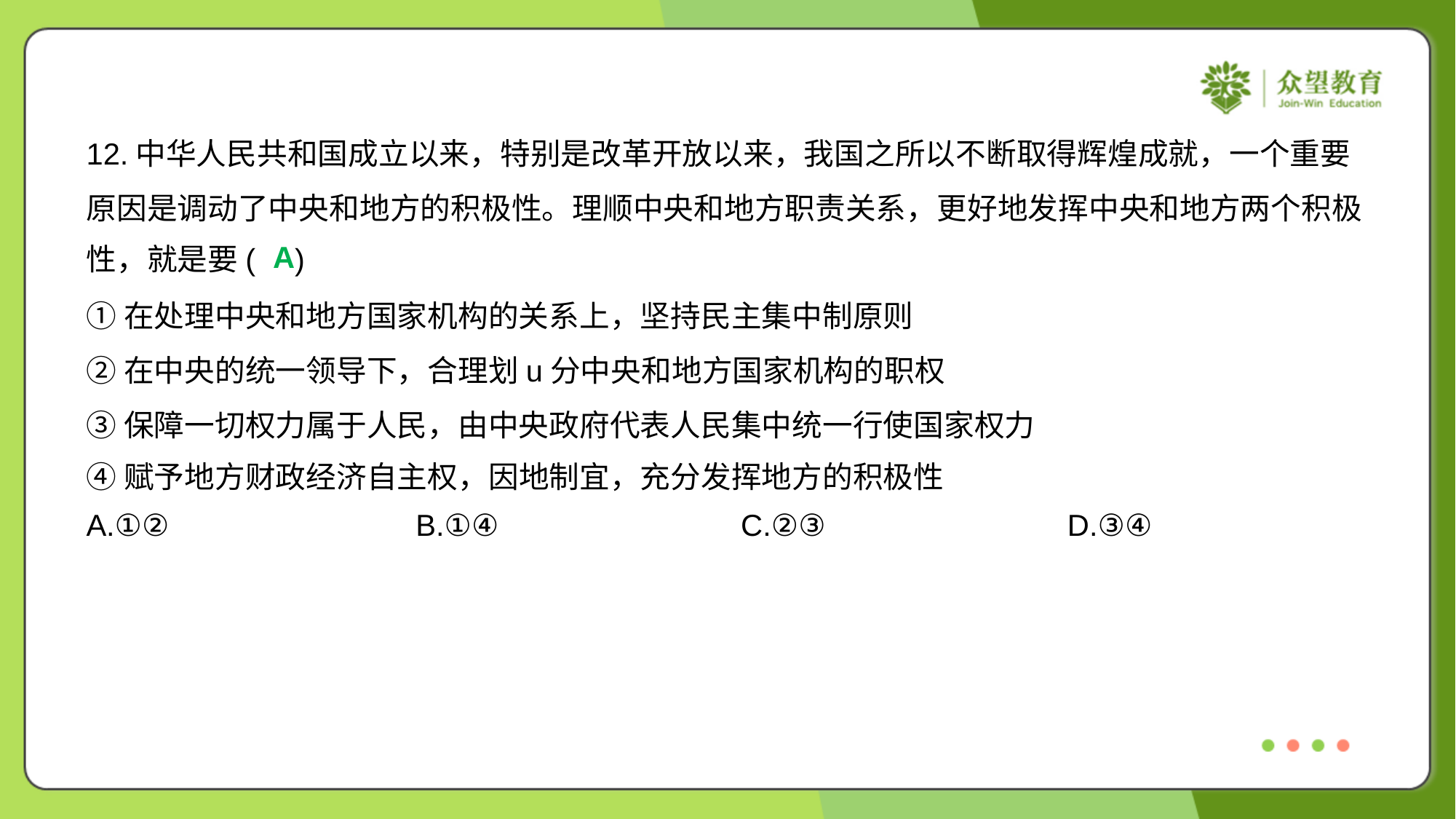

12.中华人民共和国成立以来，特别是改革开放以来，我国之所以不断取得辉煌成就，一个重要
原因是调动了中央和地方的积极性。理顺中央和地方职责关系，更好地发挥中央和地方两个积极
性，就是要(     )
A
①在处理中央和地方国家机构的关系上，坚持民主集中制原则
②在中央的统一领导下，合理划u分中央和地方国家机构的职权
③保障一切权力属于人民，由中央政府代表人民集中统一行使国家权力
④赋予地方财政经济自主权，因地制宜，充分发挥地方的积极性
A.①②	B.①④	C.②③	D.③④